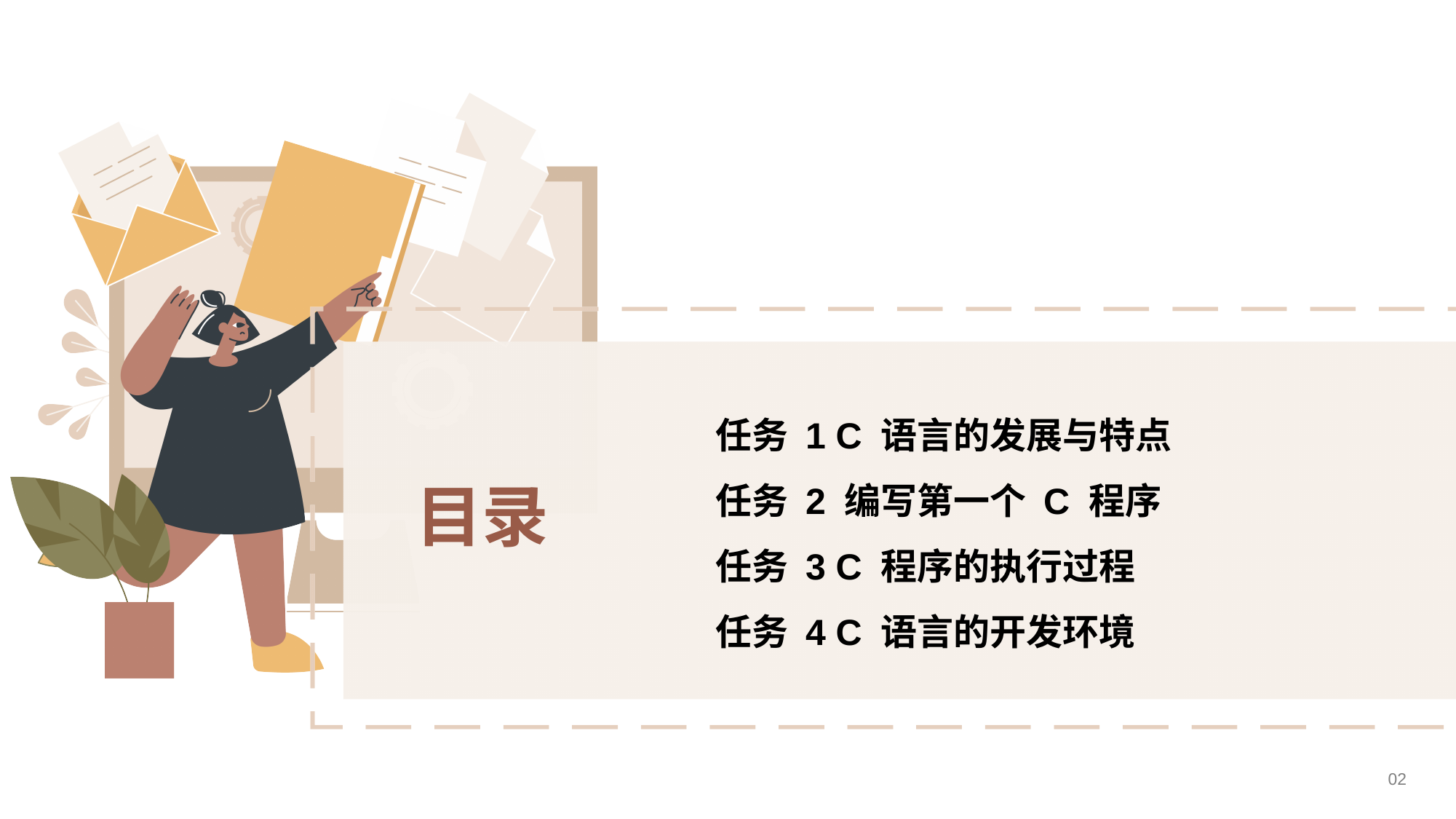

任务 1 C 语言的发展与特点
任务 2 编写第一个 C 程序
任务 3 C 程序的执行过程
任务 4 C 语言的开发环境
目录
02